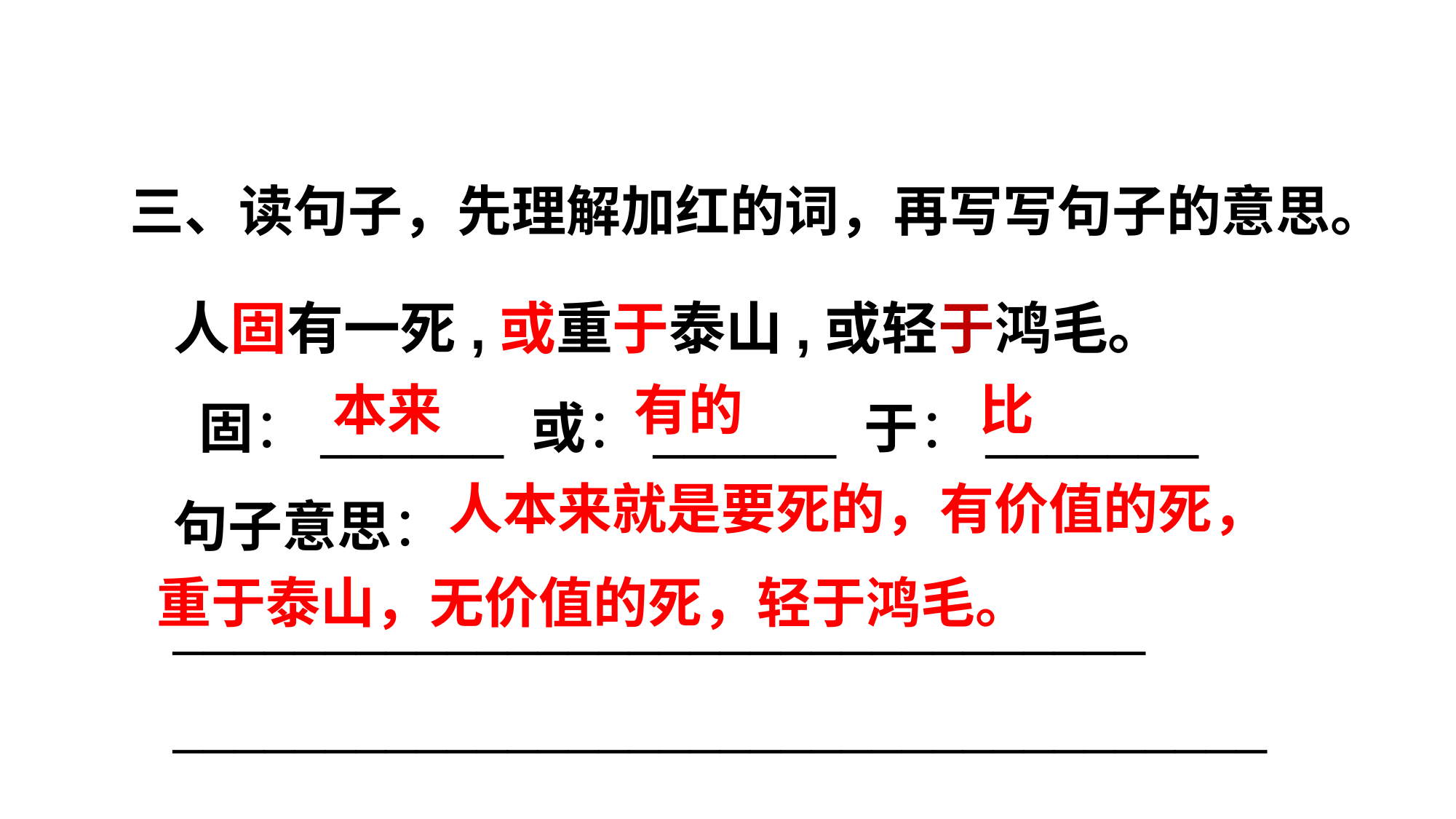

三、读句子，先理解加红的词，再写写句子的意思。
人固有一死,或重于泰山,或轻于鸿毛。
 固：______ 或：______ 于：_______
句子意思：________________________________
____________________________________
有的
比
本来
人本来就是要死的，有价值的死，
重于泰山，无价值的死，轻于鸿毛。